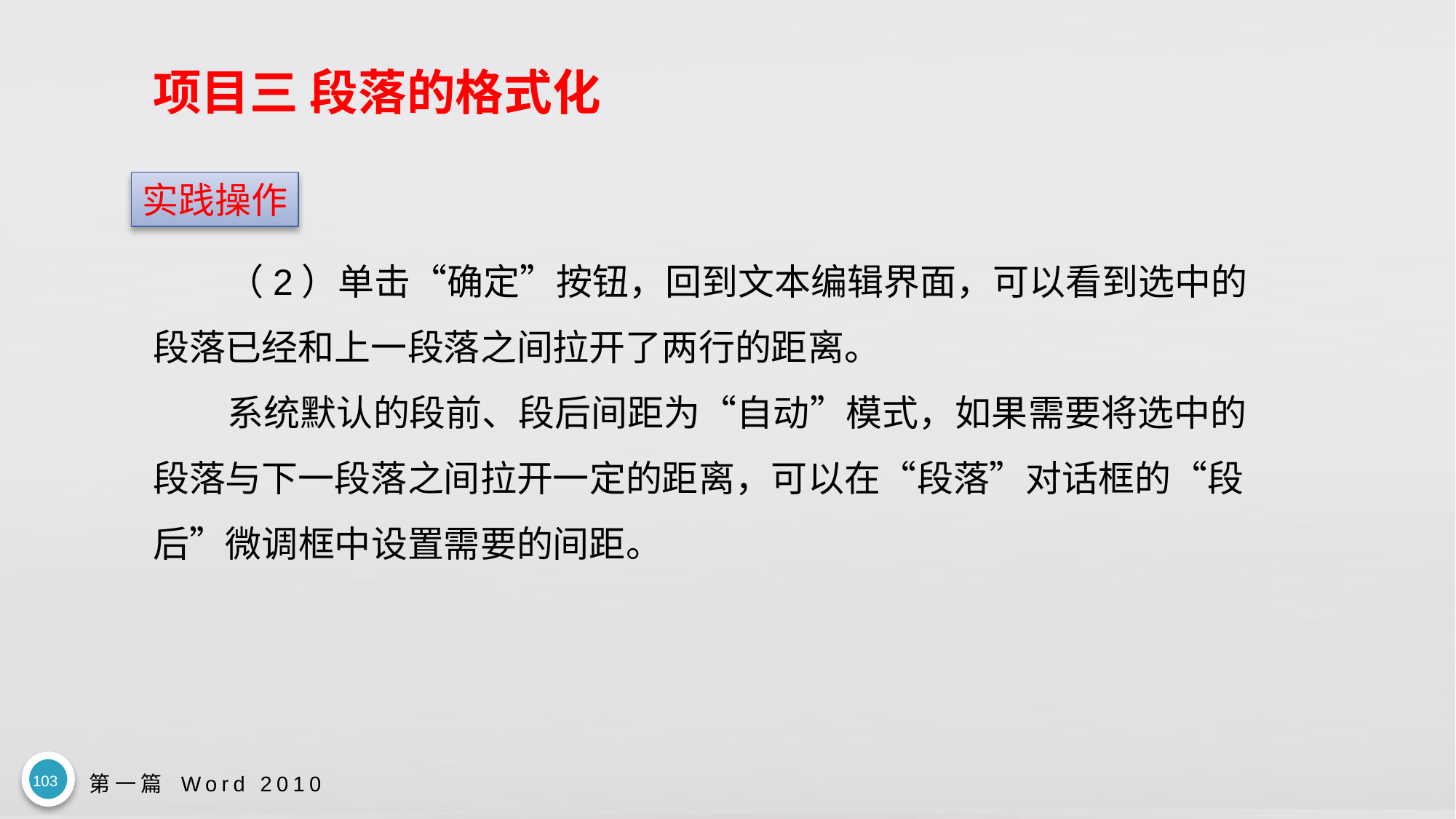

# 项目三 段落的格式化
实践操作
（2）单击“确定”按钮，回到文本编辑界面，可以看到选中的段落已经和上一段落之间拉开了两行的距离。
系统默认的段前、段后间距为“自动”模式，如果需要将选中的段落与下一段落之间拉开一定的距离，可以在“段落”对话框的“段后”微调框中设置需要的间距。
103